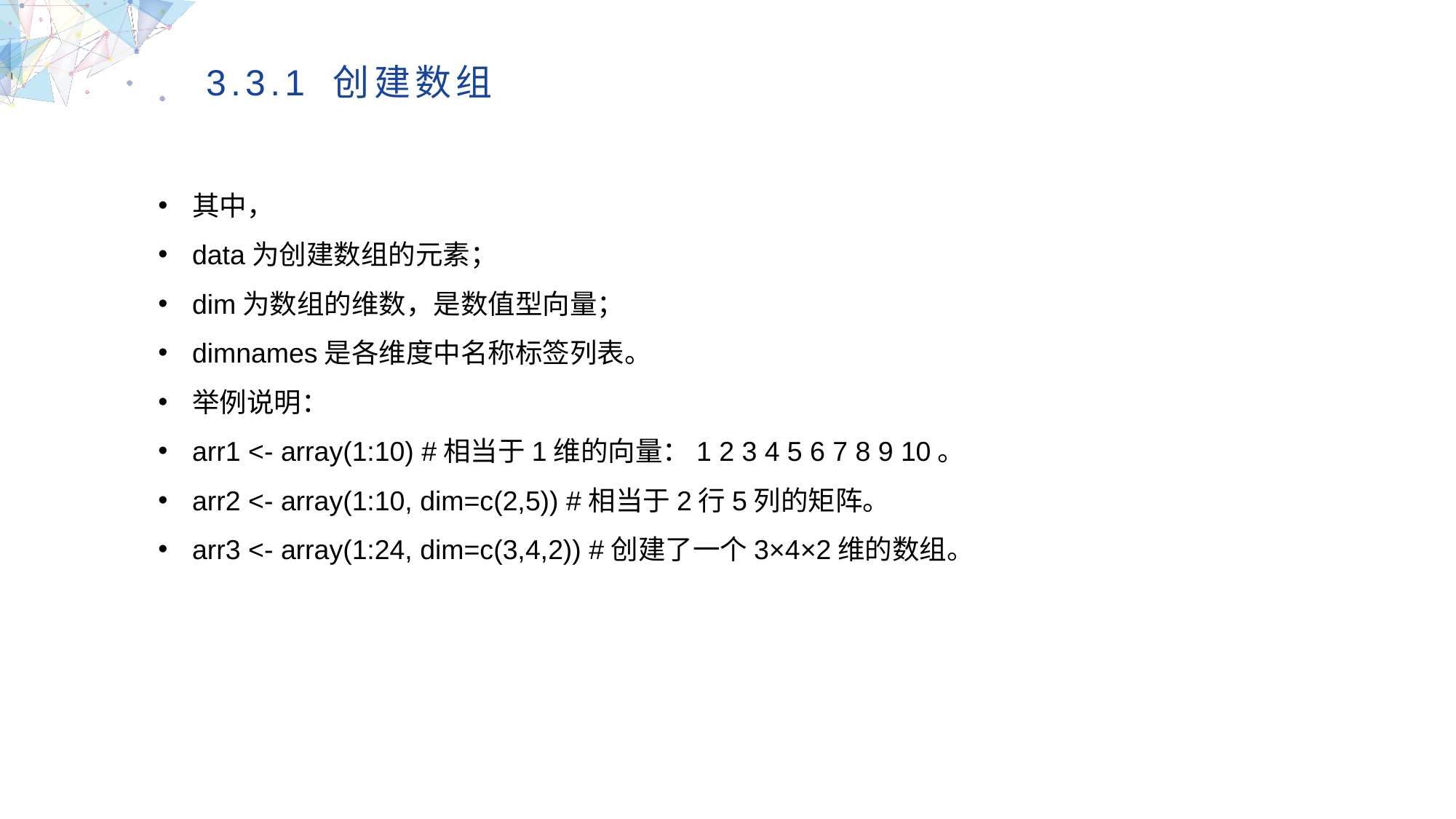

3.3.1 创建数组
其中，
data为创建数组的元素；
dim为数组的维数，是数值型向量；
dimnames是各维度中名称标签列表。
举例说明：
arr1 <- array(1:10) #相当于1维的向量：1 2 3 4 5 6 7 8 9 10。
arr2 <- array(1:10, dim=c(2,5)) #相当于2行5列的矩阵。
arr3 <- array(1:24, dim=c(3,4,2)) #创建了一个3×4×2维的数组。

MULTIPURPOSE PRESENTATION TEMPLATE | UNIQUE DESIGN
Welcome Message
Please replace text, click add relevant headline, modify the text content, also can copy your content to this directly. Please replace text, click add relevant headline, modify the text content, also can copy your content to this directly.